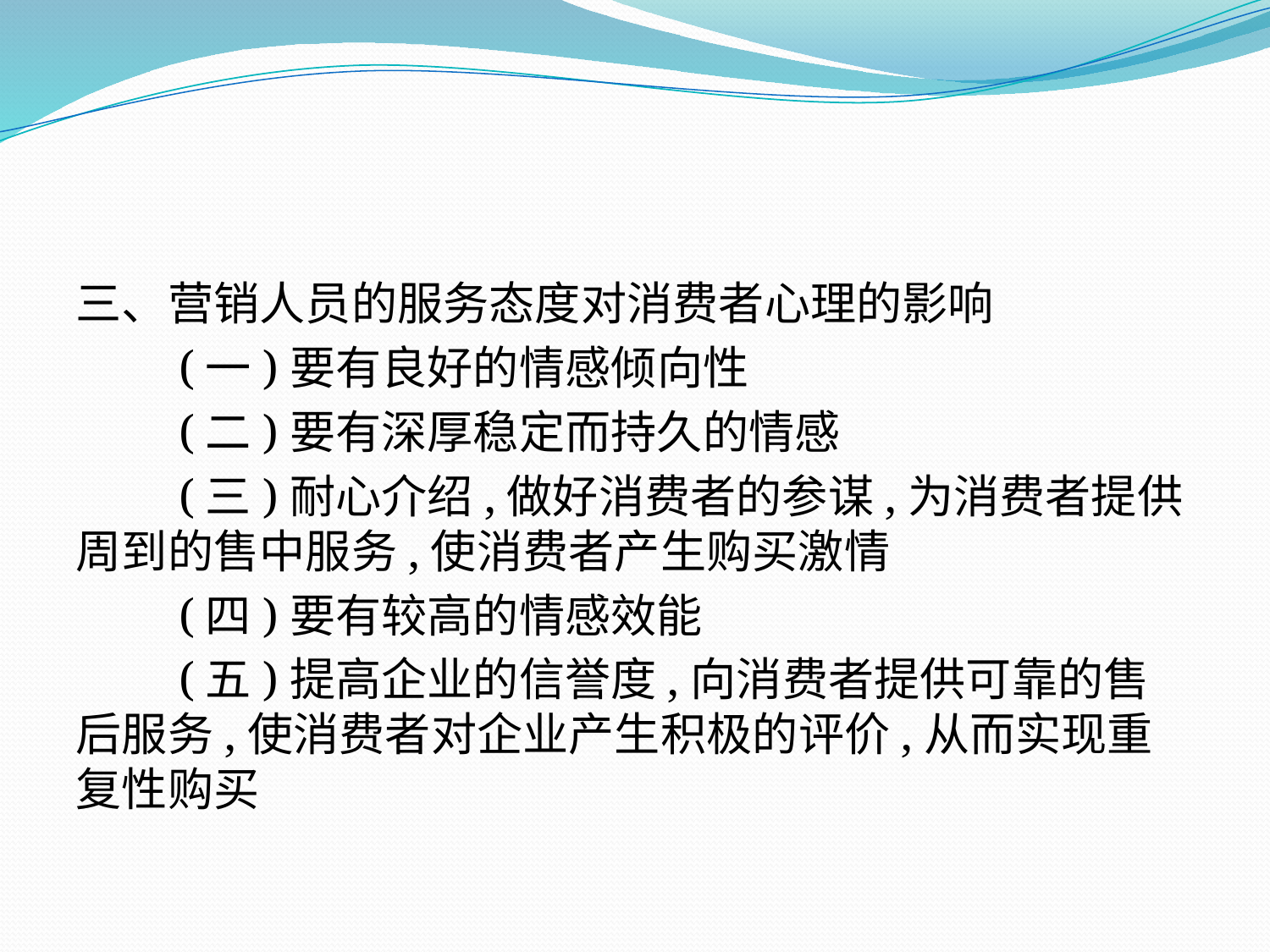

三、营销人员的服务态度对消费者心理的影响
　　(一)要有良好的情感倾向性
　　(二)要有深厚稳定而持久的情感
　　(三)耐心介绍,做好消费者的参谋,为消费者提供周到的售中服务,使消费者产生购买激情
　　(四)要有较高的情感效能
　　(五)提高企业的信誉度,向消费者提供可靠的售后服务,使消费者对企业产生积极的评价,从而实现重复性购买